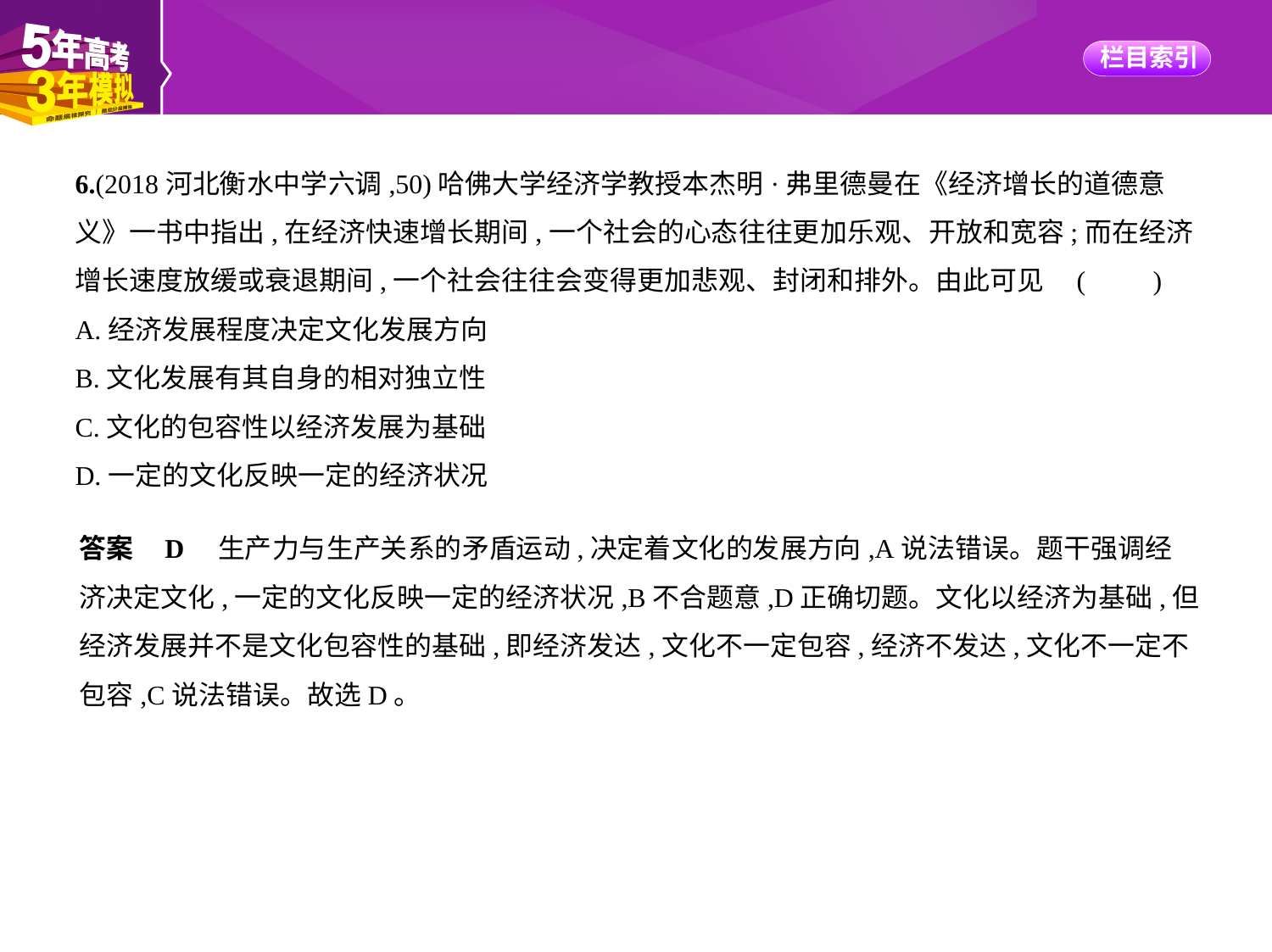

6.(2018河北衡水中学六调,50)哈佛大学经济学教授本杰明·弗里德曼在《经济增长的道德意
义》一书中指出,在经济快速增长期间,一个社会的心态往往更加乐观、开放和宽容;而在经济
增长速度放缓或衰退期间,一个社会往往会变得更加悲观、封闭和排外。由此可见 (　　)
A.经济发展程度决定文化发展方向
B.文化发展有其自身的相对独立性
C.文化的包容性以经济发展为基础
D.一定的文化反映一定的经济状况
答案    D　生产力与生产关系的矛盾运动,决定着文化的发展方向,A说法错误。题干强调经
济决定文化,一定的文化反映一定的经济状况,B不合题意,D正确切题。文化以经济为基础,但
经济发展并不是文化包容性的基础,即经济发达,文化不一定包容,经济不发达,文化不一定不
包容,C说法错误。故选D。